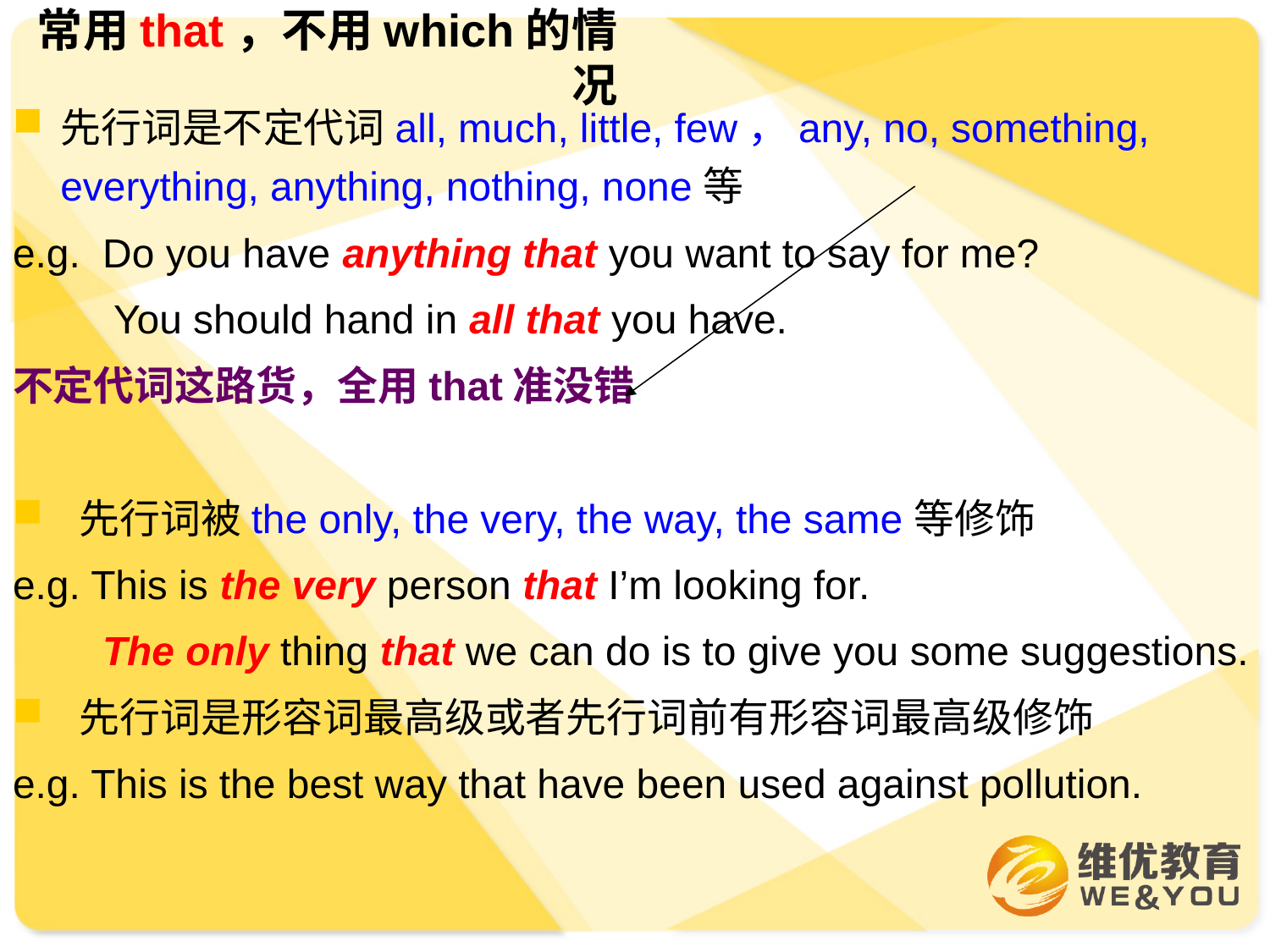

# 常用that，不用which的情况
先行词是不定代词all, much, little, few，any, no, something, everything, anything, nothing, none等
e.g.  Do you have anything that you want to say for me?
         You should hand in all that you have.
不定代词这路货，全用that准没错

 先行词被the only, the very, the way, the same等修饰
e.g. This is the very person that I’m looking for.
        The only thing that we can do is to give you some suggestions.
 先行词是形容词最高级或者先行词前有形容词最高级修饰
e.g. This is the best way that have been used against pollution.